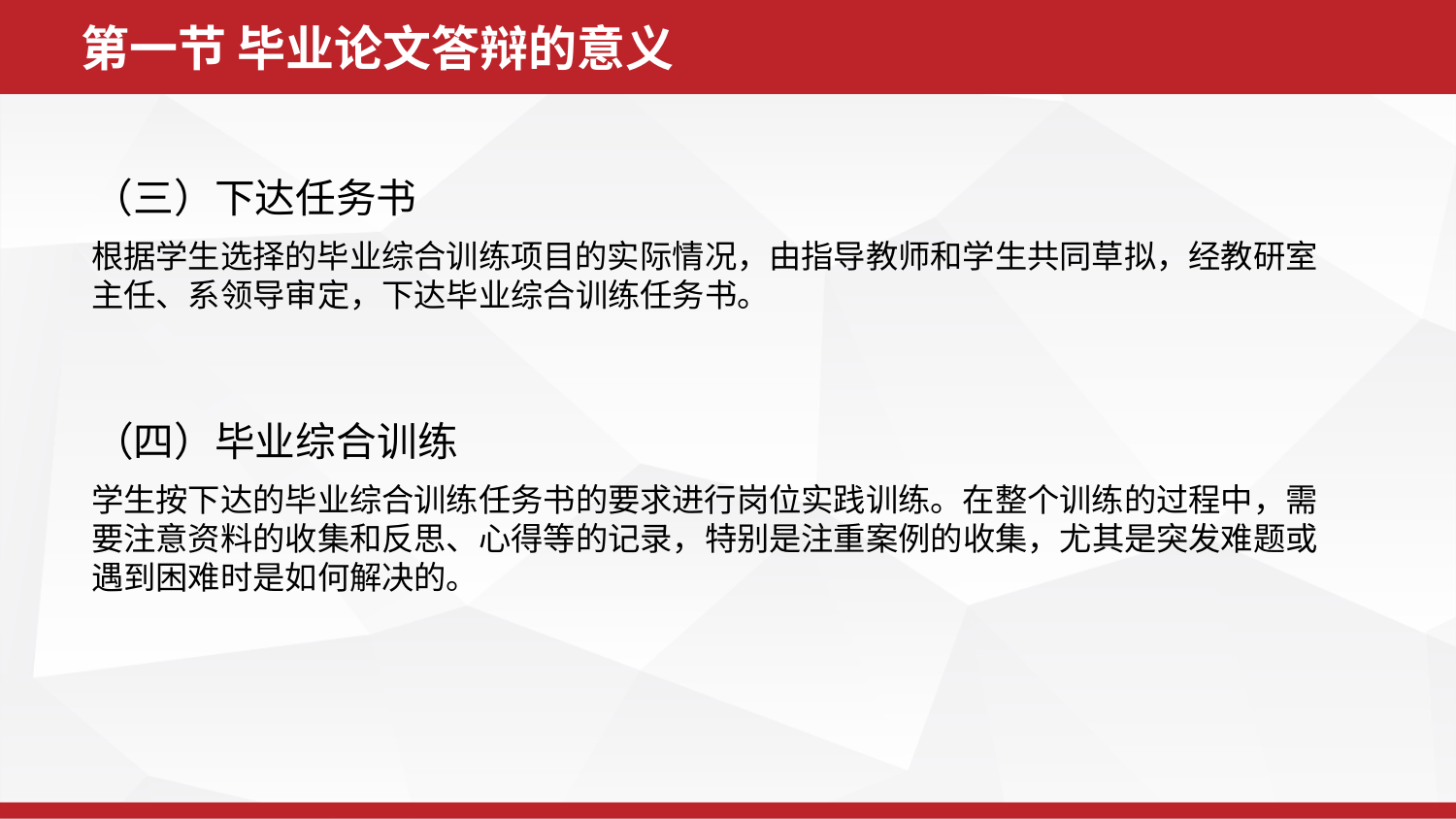

第一节 毕业论文答辩的意义
（三）下达任务书
根据学生选择的毕业综合训练项目的实际情况，由指导教师和学生共同草拟，经教研室主任、系领导审定，下达毕业综合训练任务书。
（四）毕业综合训练
学生按下达的毕业综合训练任务书的要求进行岗位实践训练。在整个训练的过程中，需要注意资料的收集和反思、心得等的记录，特别是注重案例的收集，尤其是突发难题或遇到困难时是如何解决的。